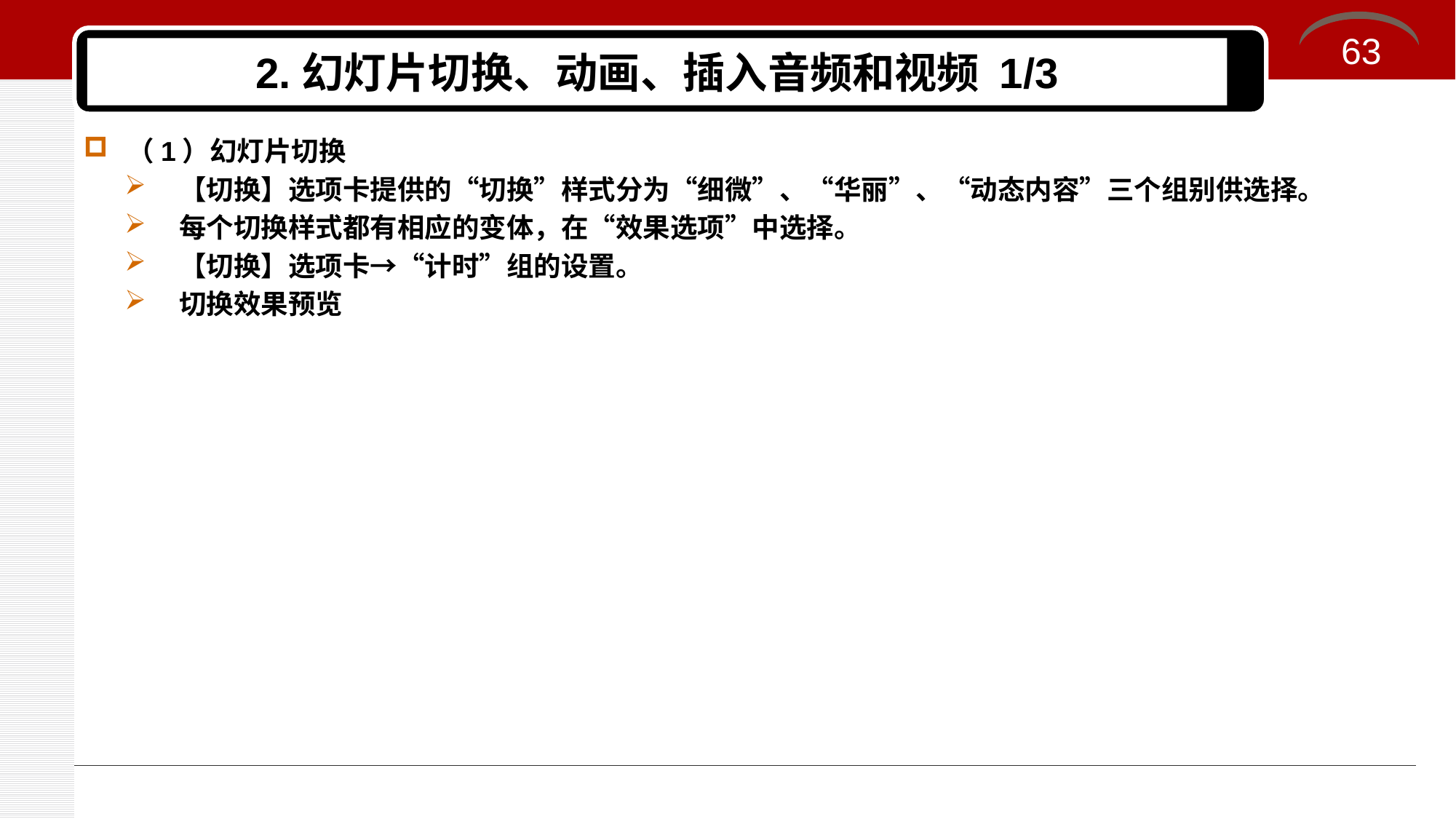

63
# 2.幻灯片切换、动画、插入音频和视频 1/3
（1）幻灯片切换
【切换】选项卡提供的“切换”样式分为“细微”、“华丽”、“动态内容”三个组别供选择。
每个切换样式都有相应的变体，在“效果选项”中选择。
【切换】选项卡→“计时”组的设置。
切换效果预览